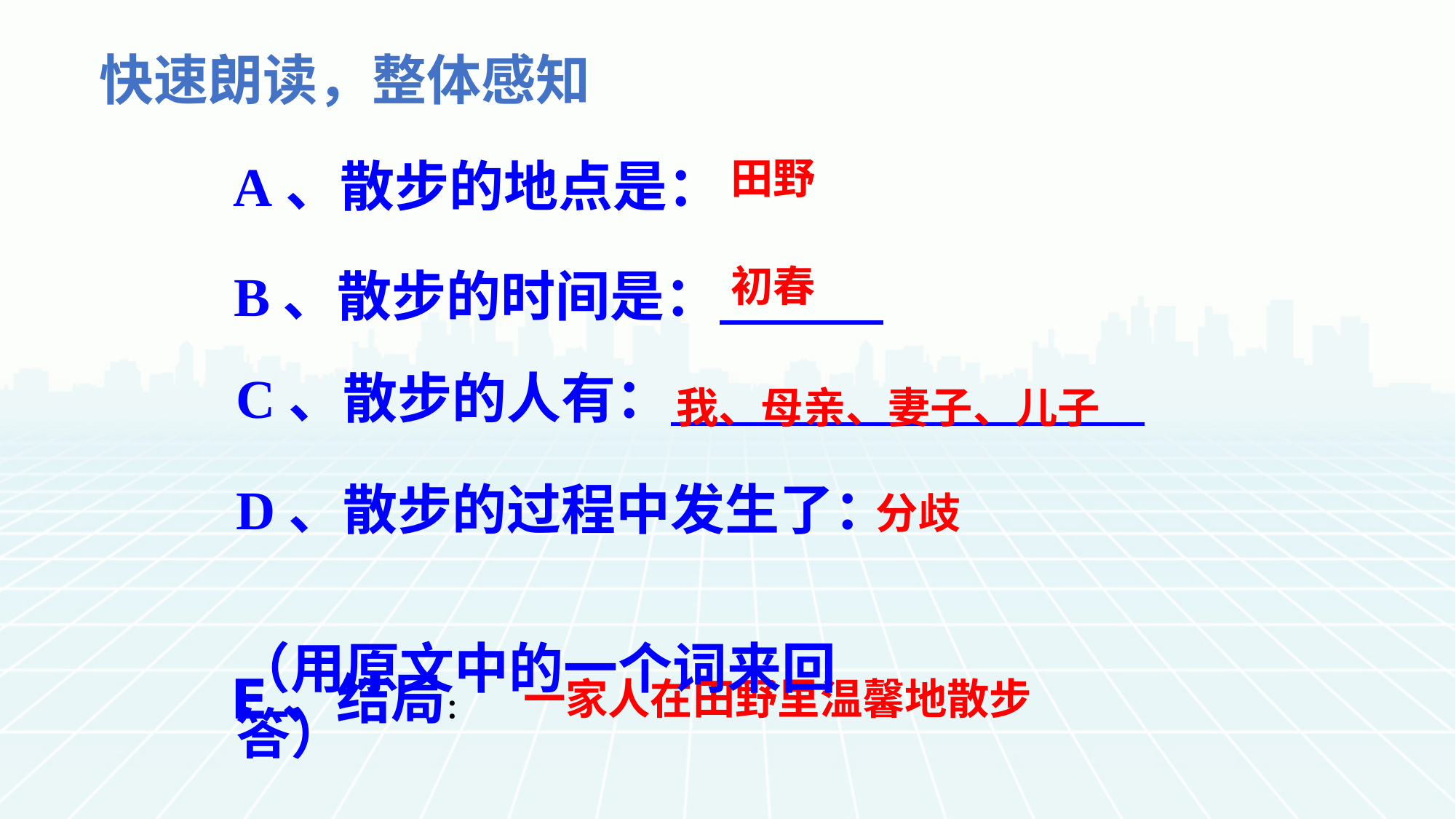

快速朗读，整体感知
田野
A、散步的地点是：

初春
	 B、散步的时间是：

C、散步的人有：
我、母亲、妻子、儿子
D、散步的过程中发生了：
（用原文中的一个词来回答）

分歧
E、结局：
一家人在田野里温馨地散步